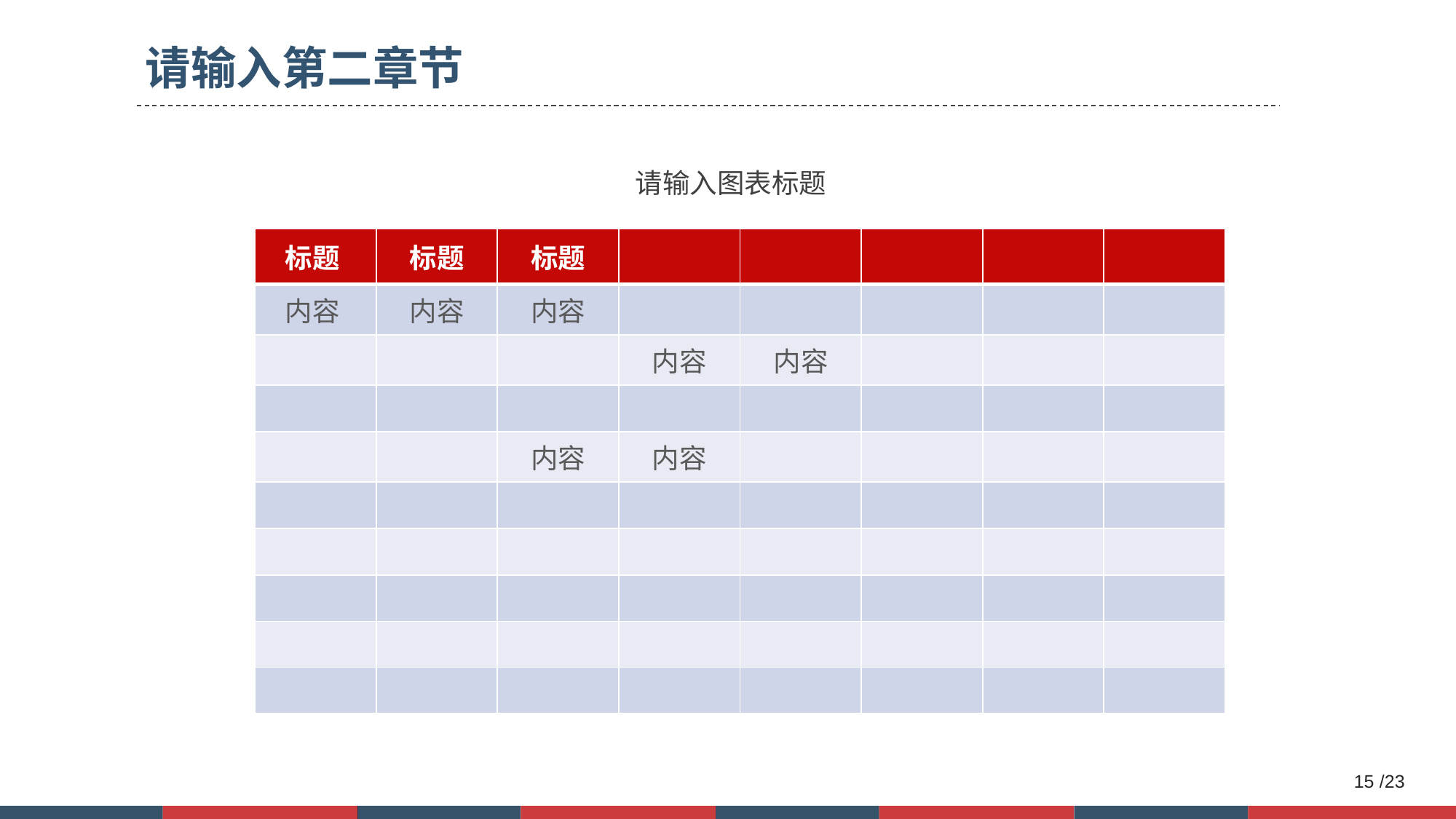

请输入第二章节
请输入图表标题
| 标题 | 标题 | 标题 |  |  |  |  |  |
| --- | --- | --- | --- | --- | --- | --- | --- |
| 内容 | 内容 | 内容 |  |  |  |  |  |
|  |  |  | 内容 | 内容 |  |  |  |
|  |  |  |  |  |  |  |  |
|  |  | 内容 | 内容 |  |  |  |  |
|  |  |  |  |  |  |  |  |
|  |  |  |  |  |  |  |  |
|  |  |  |  |  |  |  |  |
|  |  |  |  |  |  |  |  |
|  |  |  |  |  |  |  |  |
15 /23